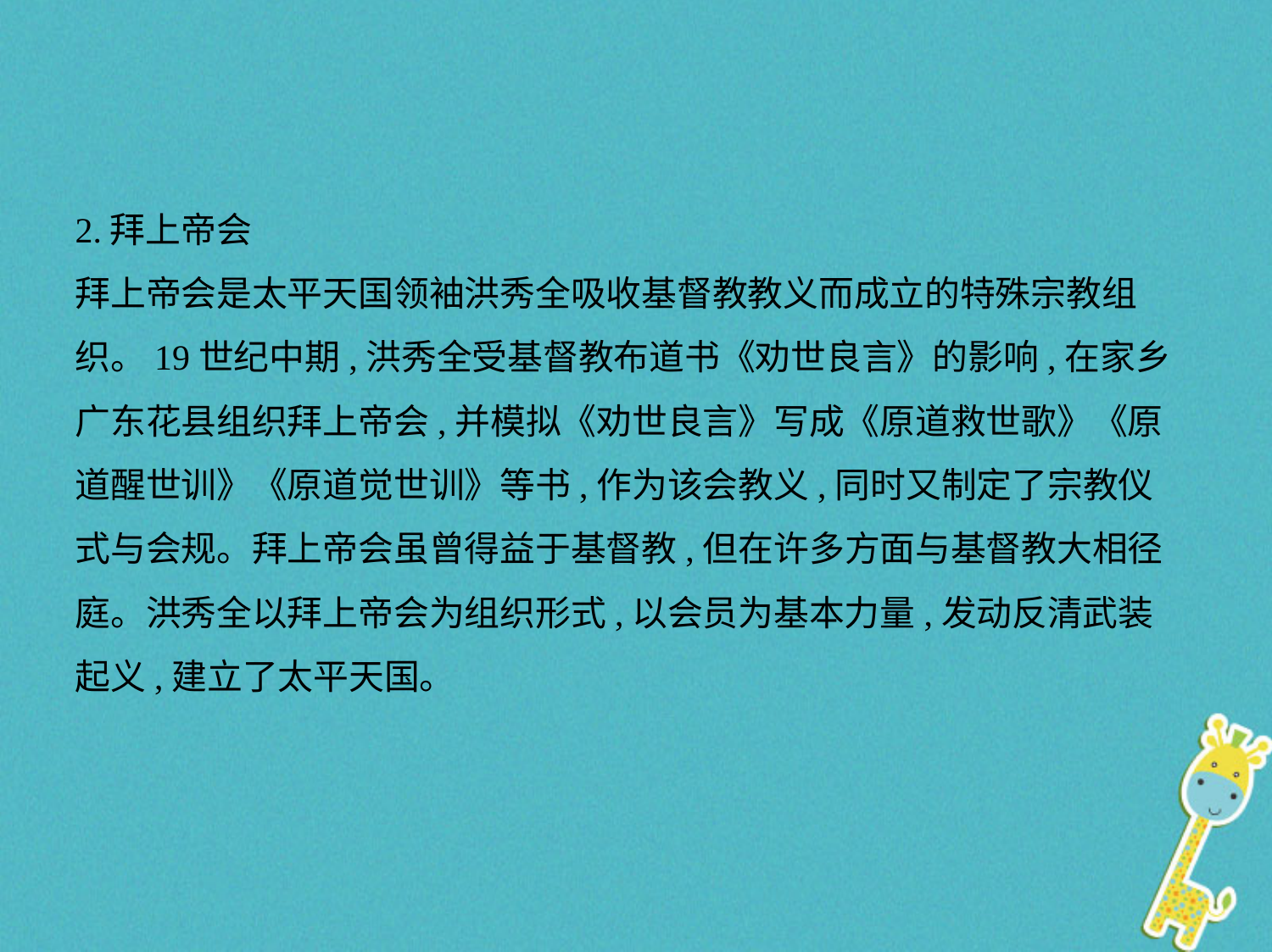

2.拜上帝会
拜上帝会是太平天国领袖洪秀全吸收基督教教义而成立的特殊宗教组
织。19世纪中期,洪秀全受基督教布道书《劝世良言》的影响,在家乡
广东花县组织拜上帝会,并模拟《劝世良言》写成《原道救世歌》《原
道醒世训》《原道觉世训》等书,作为该会教义,同时又制定了宗教仪
式与会规。拜上帝会虽曾得益于基督教,但在许多方面与基督教大相径
庭。洪秀全以拜上帝会为组织形式,以会员为基本力量,发动反清武装
起义,建立了太平天国。